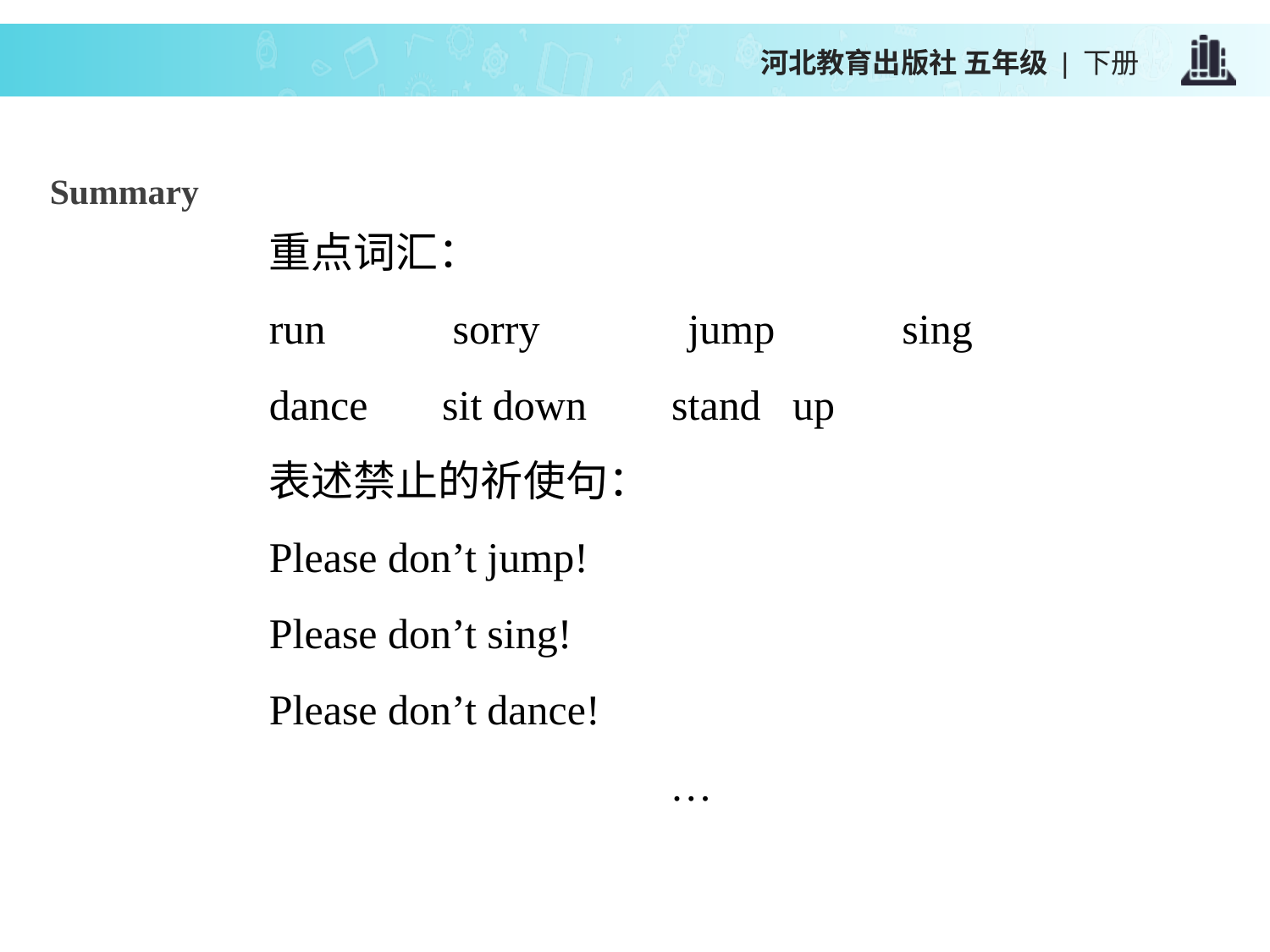

河北教育出版社 五年级 | 下册
Summary
重点词汇：
run            sorry              jump            sing
dance       sit down        stand   up
表述禁止的祈使句：
Please don’t jump!
Please don’t sing!
Please don’t dance!
…